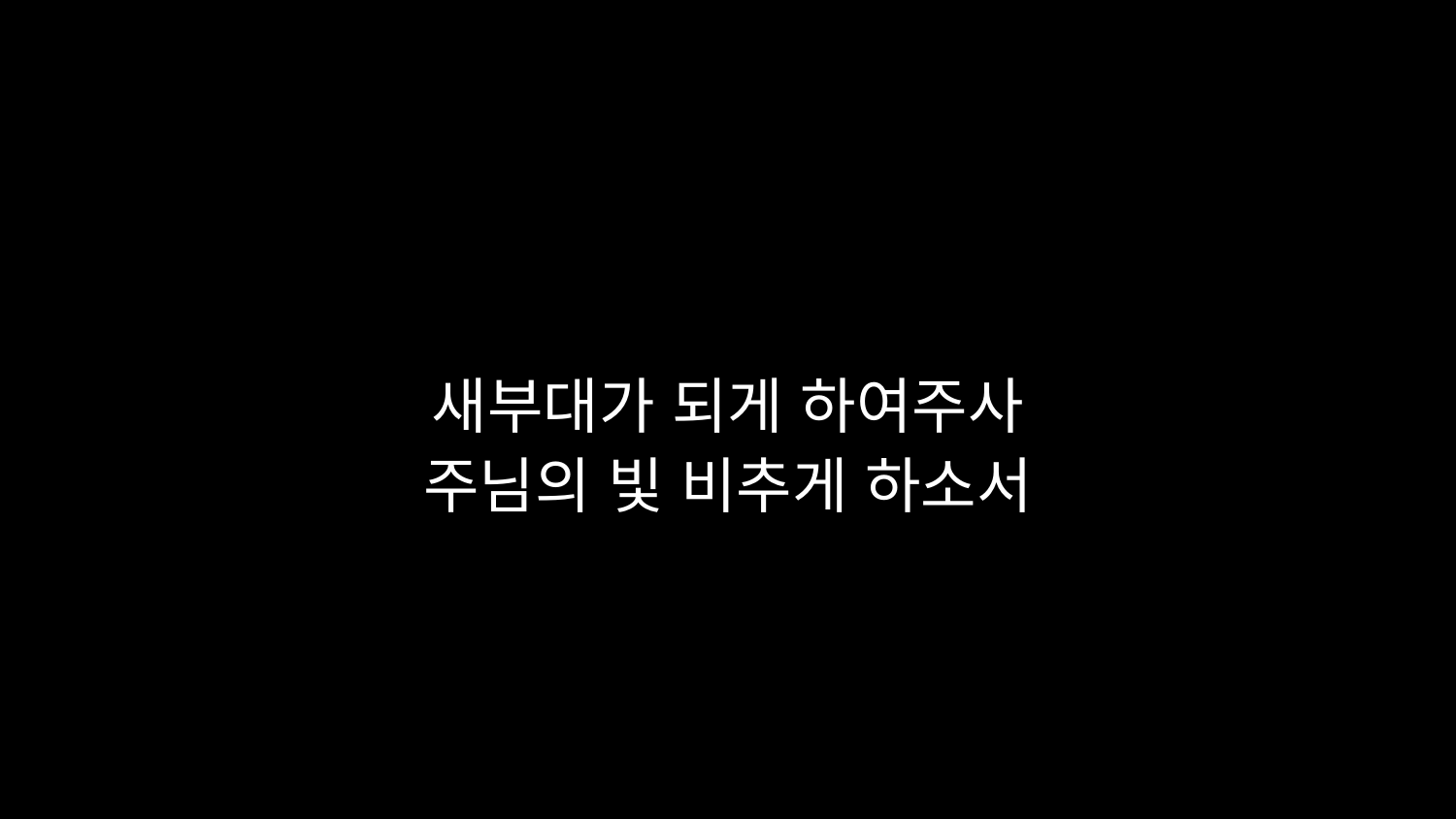

# 새부대가 되게 하여주사 주님의 빛 비추게 하소서